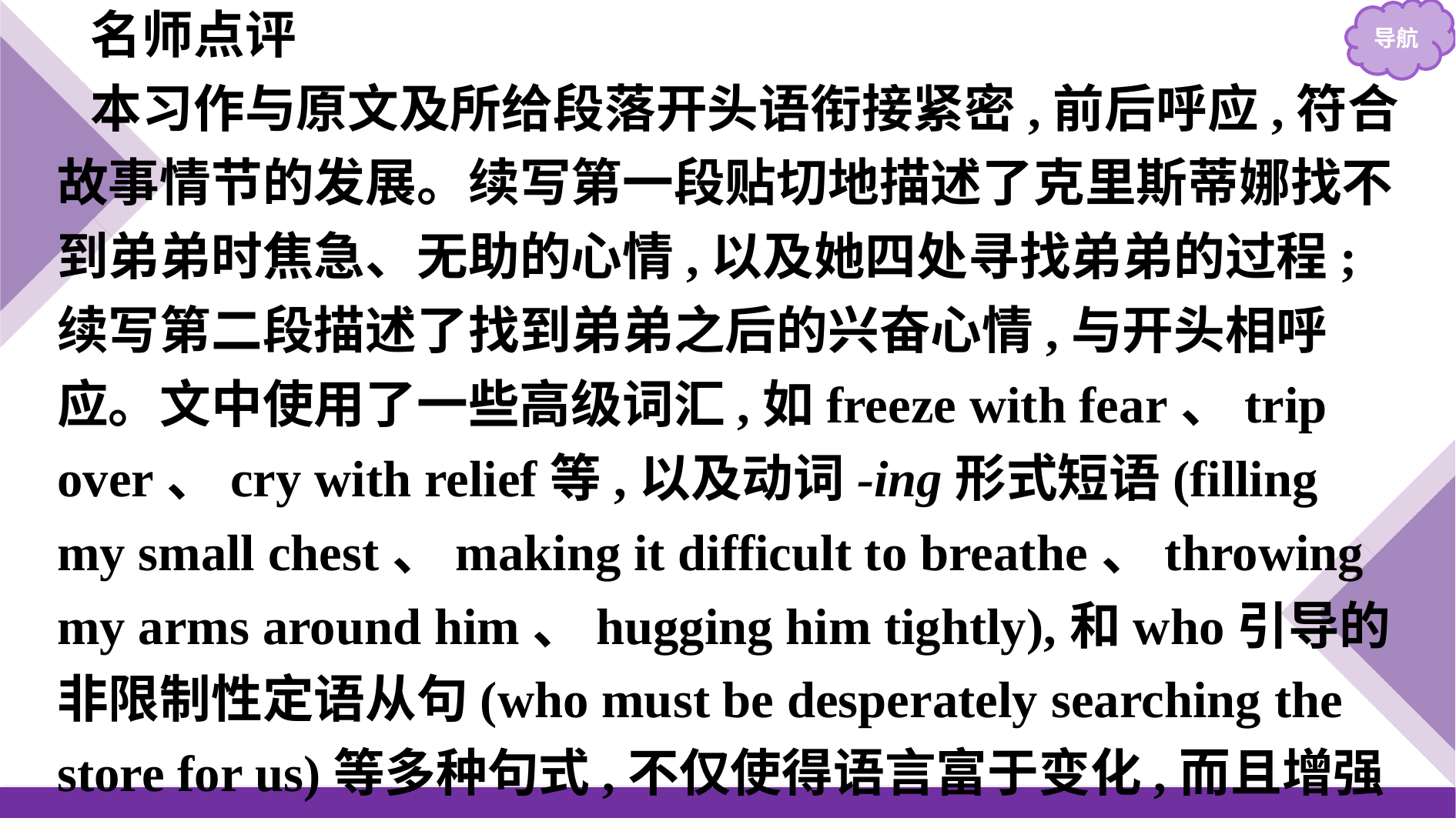

名师点评
本习作与原文及所给段落开头语衔接紧密,前后呼应,符合故事情节的发展。续写第一段贴切地描述了克里斯蒂娜找不到弟弟时焦急、无助的心情,以及她四处寻找弟弟的过程;续写第二段描述了找到弟弟之后的兴奋心情,与开头相呼应。文中使用了一些高级词汇,如freeze with fear、trip over、cry with relief等,以及动词-ing形式短语(filling my small chest、making it difficult to breathe、throwing my arms around him、hugging him tightly),和who引导的非限制性定语从句(who must be desperately searching the store for us)等多种句式,不仅使得语言富于变化,而且增强了表现力。